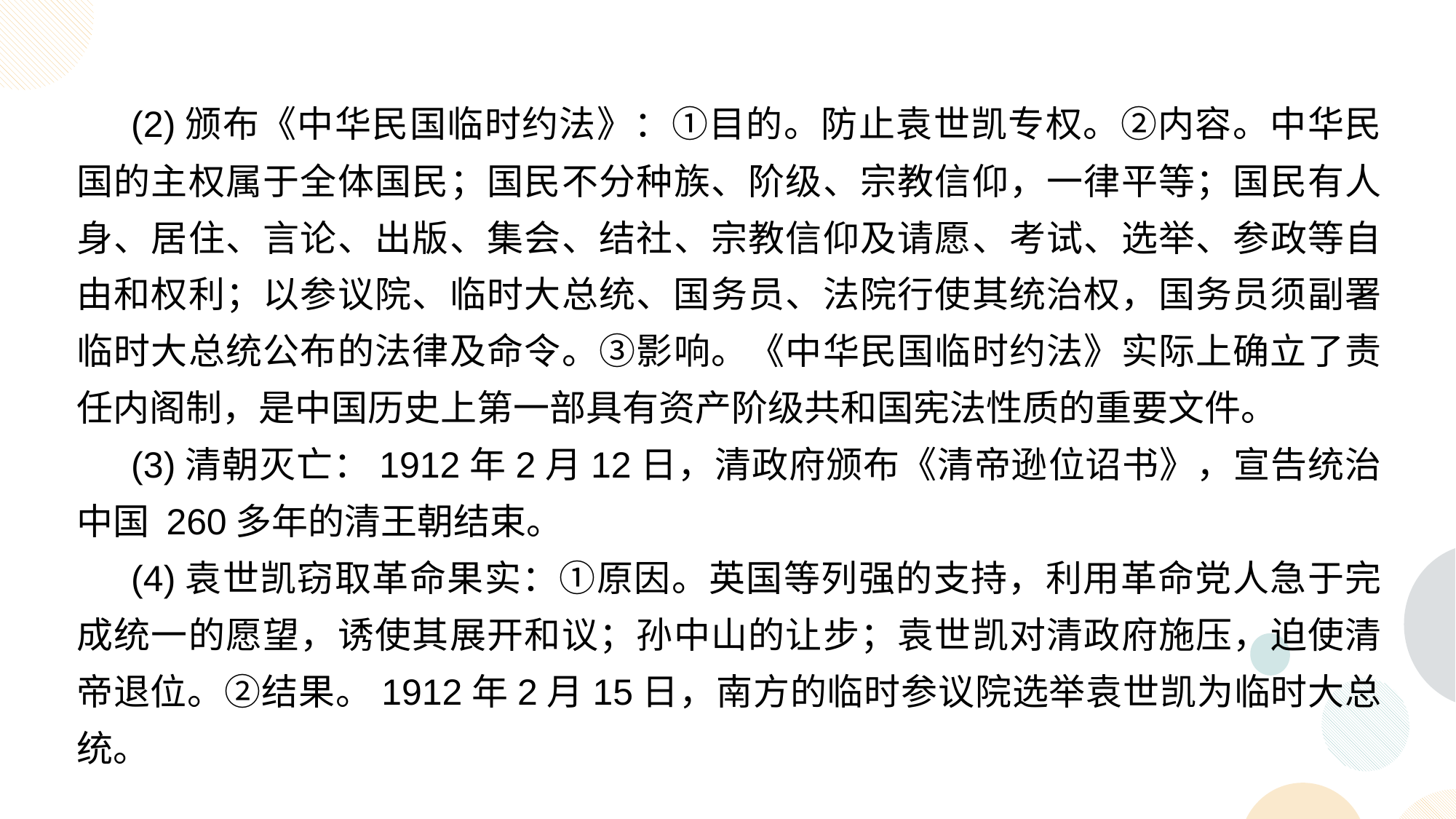

(2)颁布《中华民国临时约法》：①目的。防止袁世凯专权。②内容。中华民国的主权属于全体国民；国民不分种族、阶级、宗教信仰，一律平等；国民有人身、居住、言论、出版、集会、结社、宗教信仰及请愿、考试、选举、参政等自由和权利；以参议院、临时大总统、国务员、法院行使其统治权，国务员须副署临时大总统公布的法律及命令。③影响。《中华民国临时约法》实际上确立了责任内阁制，是中国历史上第一部具有资产阶级共和国宪法性质的重要文件。
(3)清朝灭亡：1912年2月12日，清政府颁布《清帝逊位诏书》，宣告统治中国 260多年的清王朝结束。
(4)袁世凯窃取革命果实：①原因。英国等列强的支持，利用革命党人急于完成统一的愿望，诱使其展开和议；孙中山的让步；袁世凯对清政府施压，迫使清帝退位。②结果。1912年2月15日，南方的临时参议院选举袁世凯为临时大总统。